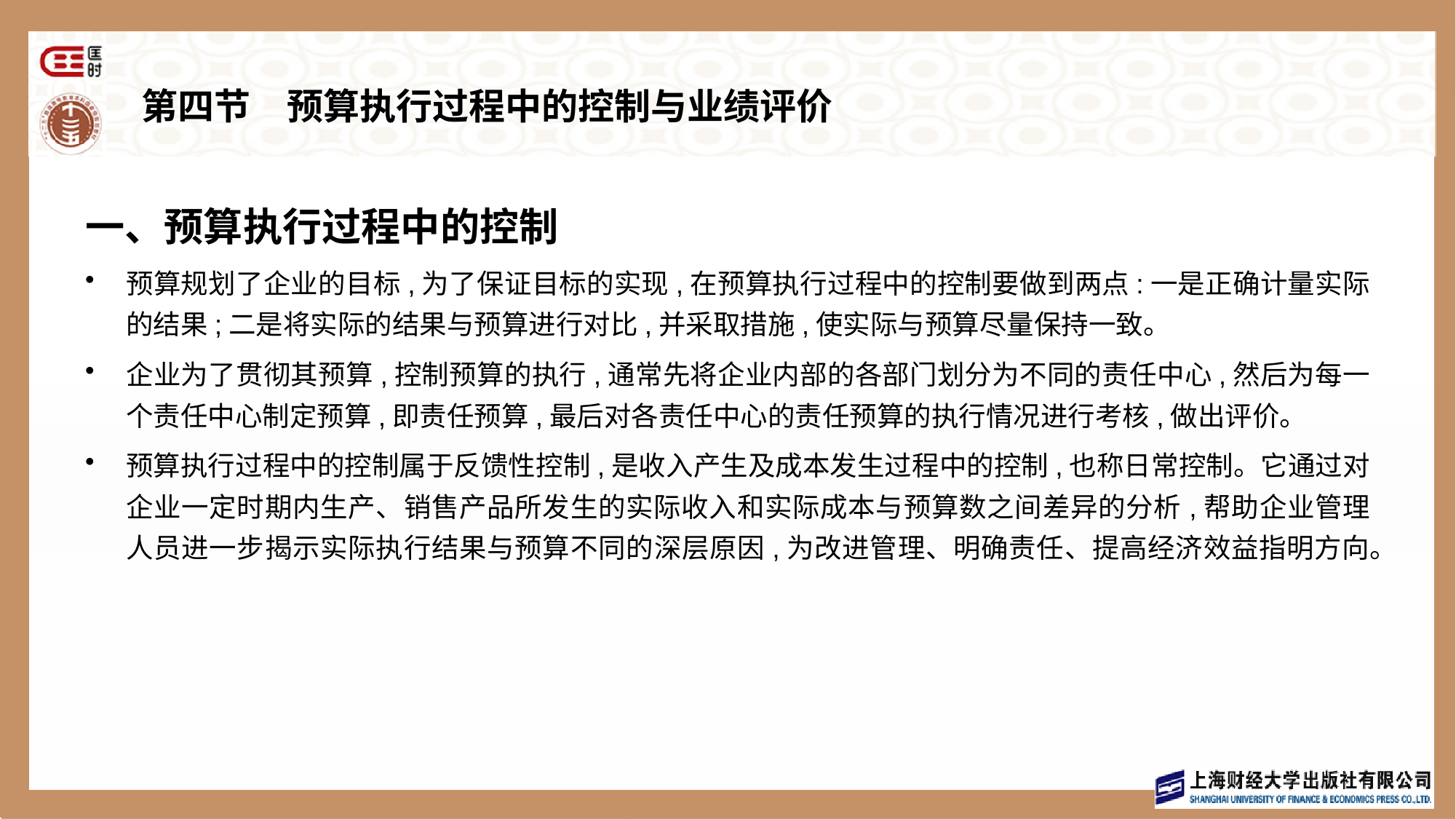

# 第四节　预算执行过程中的控制与业绩评价
一、预算执行过程中的控制
预算规划了企业的目标,为了保证目标的实现,在预算执行过程中的控制要做到两点:一是正确计量实际的结果;二是将实际的结果与预算进行对比,并采取措施,使实际与预算尽量保持一致。
企业为了贯彻其预算,控制预算的执行,通常先将企业内部的各部门划分为不同的责任中心,然后为每一个责任中心制定预算,即责任预算,最后对各责任中心的责任预算的执行情况进行考核,做出评价。
预算执行过程中的控制属于反馈性控制,是收入产生及成本发生过程中的控制,也称日常控制。它通过对企业一定时期内生产、销售产品所发生的实际收入和实际成本与预算数之间差异的分析,帮助企业管理人员进一步揭示实际执行结果与预算不同的深层原因,为改进管理、明确责任、提高经济效益指明方向。